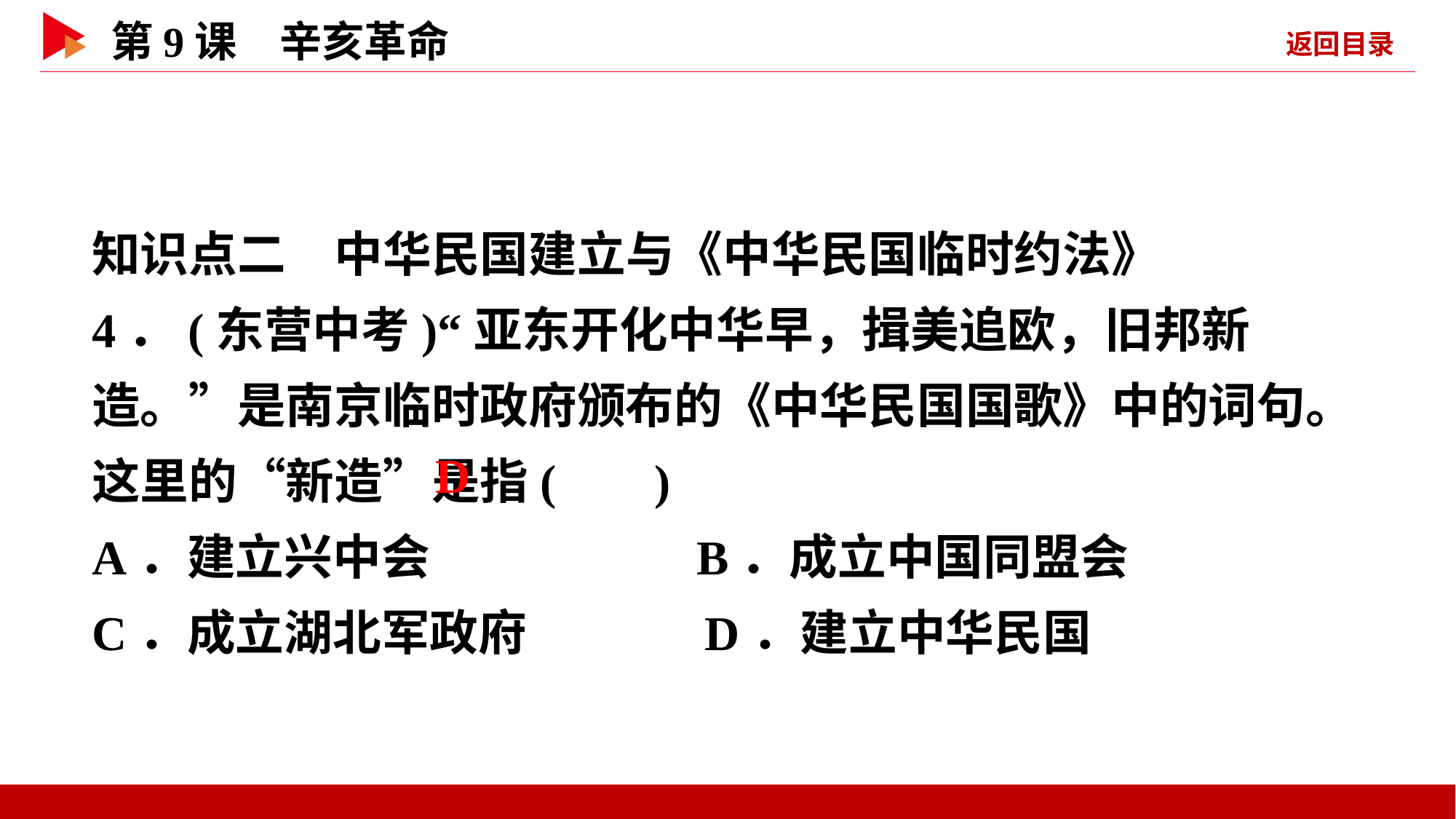

知识点二　中华民国建立与《中华民国临时约法》
4．(东营中考)“亚东开化中华早，揖美追欧，旧邦新造。”是南京临时政府颁布的《中华民国国歌》中的词句。这里的“新造”是指(        )
A．建立兴中会                       B．成立中国同盟会
C．成立湖北军政府               D．建立中华民国
   D